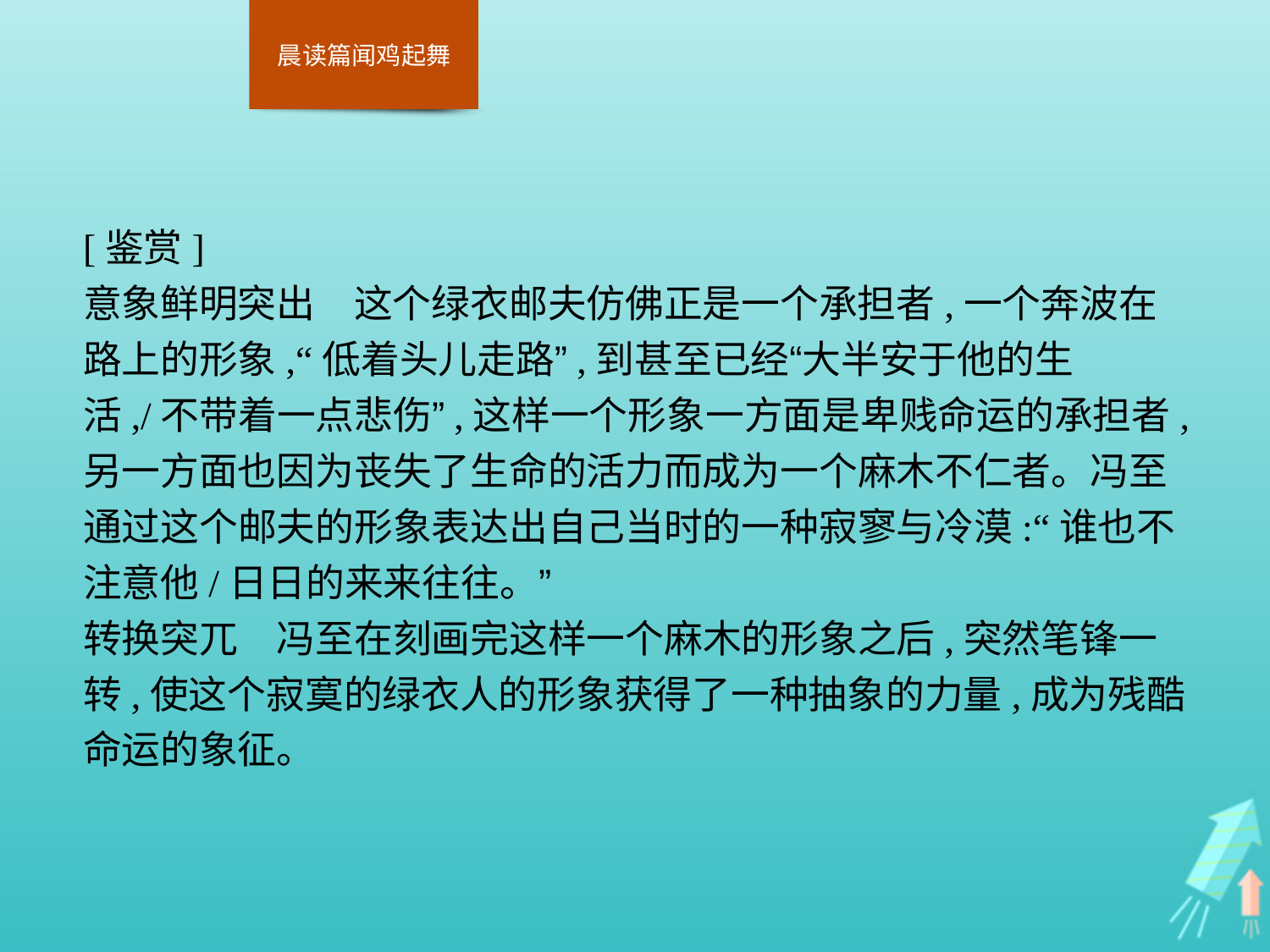

[鉴赏]
意象鲜明突出　这个绿衣邮夫仿佛正是一个承担者,一个奔波在路上的形象,“低着头儿走路”,到甚至已经“大半安于他的生活,/不带着一点悲伤”,这样一个形象一方面是卑贱命运的承担者,另一方面也因为丧失了生命的活力而成为一个麻木不仁者。冯至通过这个邮夫的形象表达出自己当时的一种寂寥与冷漠:“谁也不注意他/日日的来来往往。”
转换突兀　冯至在刻画完这样一个麻木的形象之后,突然笔锋一转,使这个寂寞的绿衣人的形象获得了一种抽象的力量,成为残酷命运的象征。